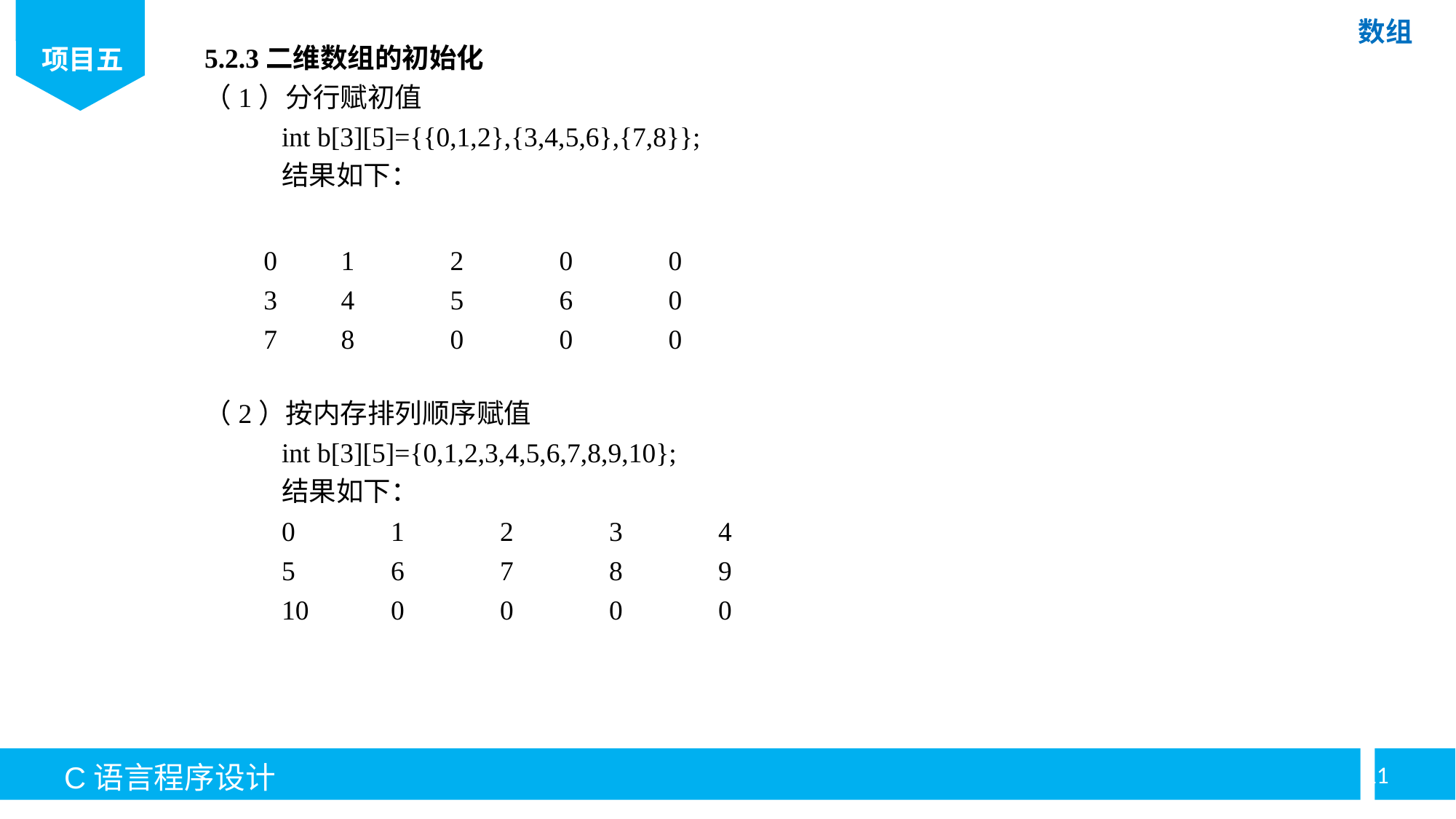

5.2.3二维数组的初始化
（1）分行赋初值
	int b[3][5]={{0,1,2},{3,4,5,6},{7,8}};
	结果如下：
0	1	2	0	0
3	4	5	6	0
7	8	0	0	0

（2）按内存排列顺序赋值
	int b[3][5]={0,1,2,3,4,5,6,7,8,9,10};
	结果如下：
	0	1	2	3	4
	5	6	7	8	9
	10	0	0	0	0